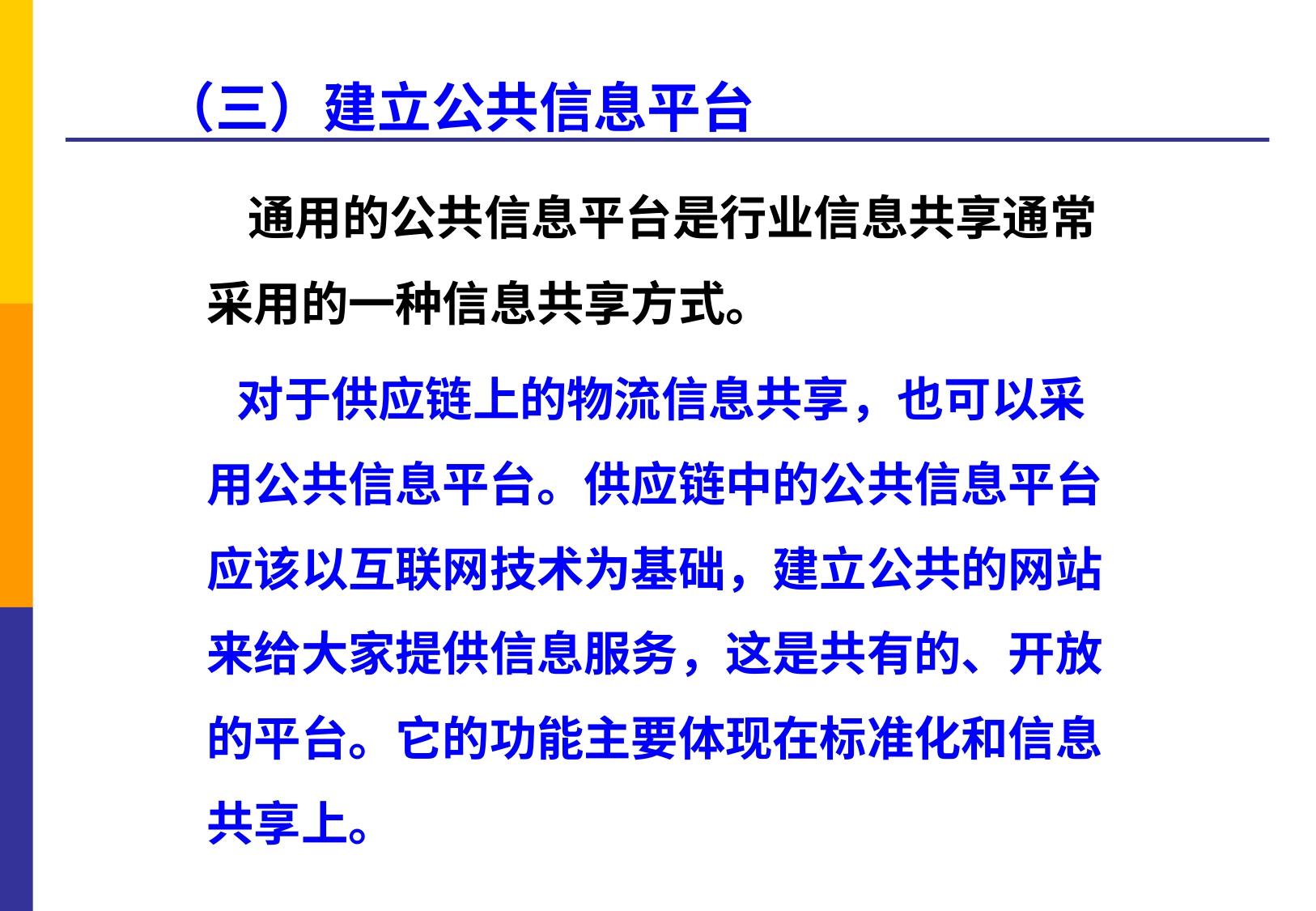

（三）建立公共信息平台
      通用的公共信息平台是行业信息共享通常采用的一种信息共享方式。
      对于供应链上的物流信息共享，也可以采用公共信息平台。供应链中的公共信息平台应该以互联网技术为基础，建立公共的网站来给大家提供信息服务，这是共有的、开放的平台。它的功能主要体现在标准化和信息共享上。